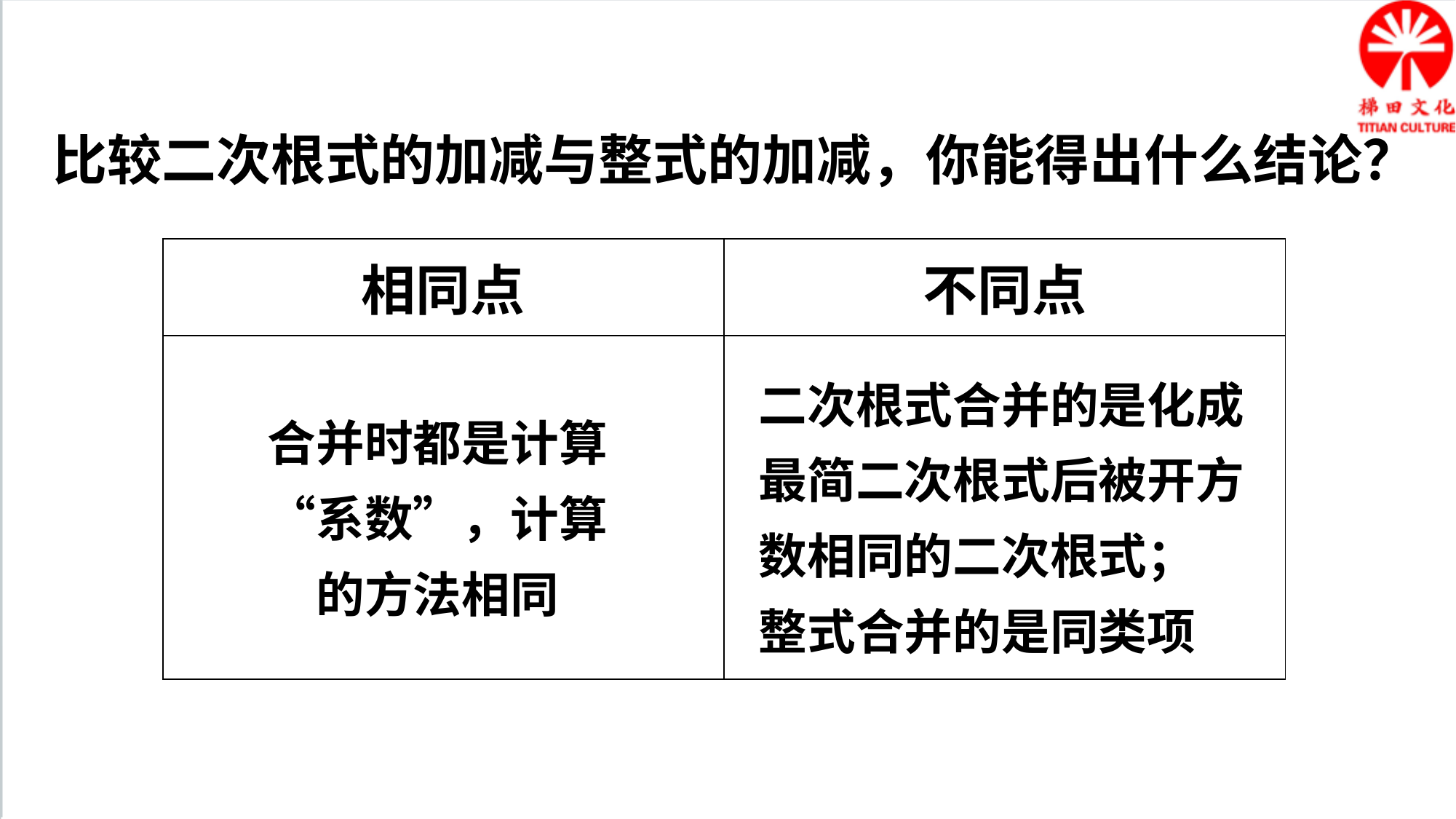

比较二次根式的加减与整式的加减，你能得出什么结论？
| 相同点 | 不同点 |
| --- | --- |
|  |  |
二次根式合并的是化成最简二次根式后被开方数相同的二次根式；
整式合并的是同类项
合并时都是计算“系数”，计算的方法相同